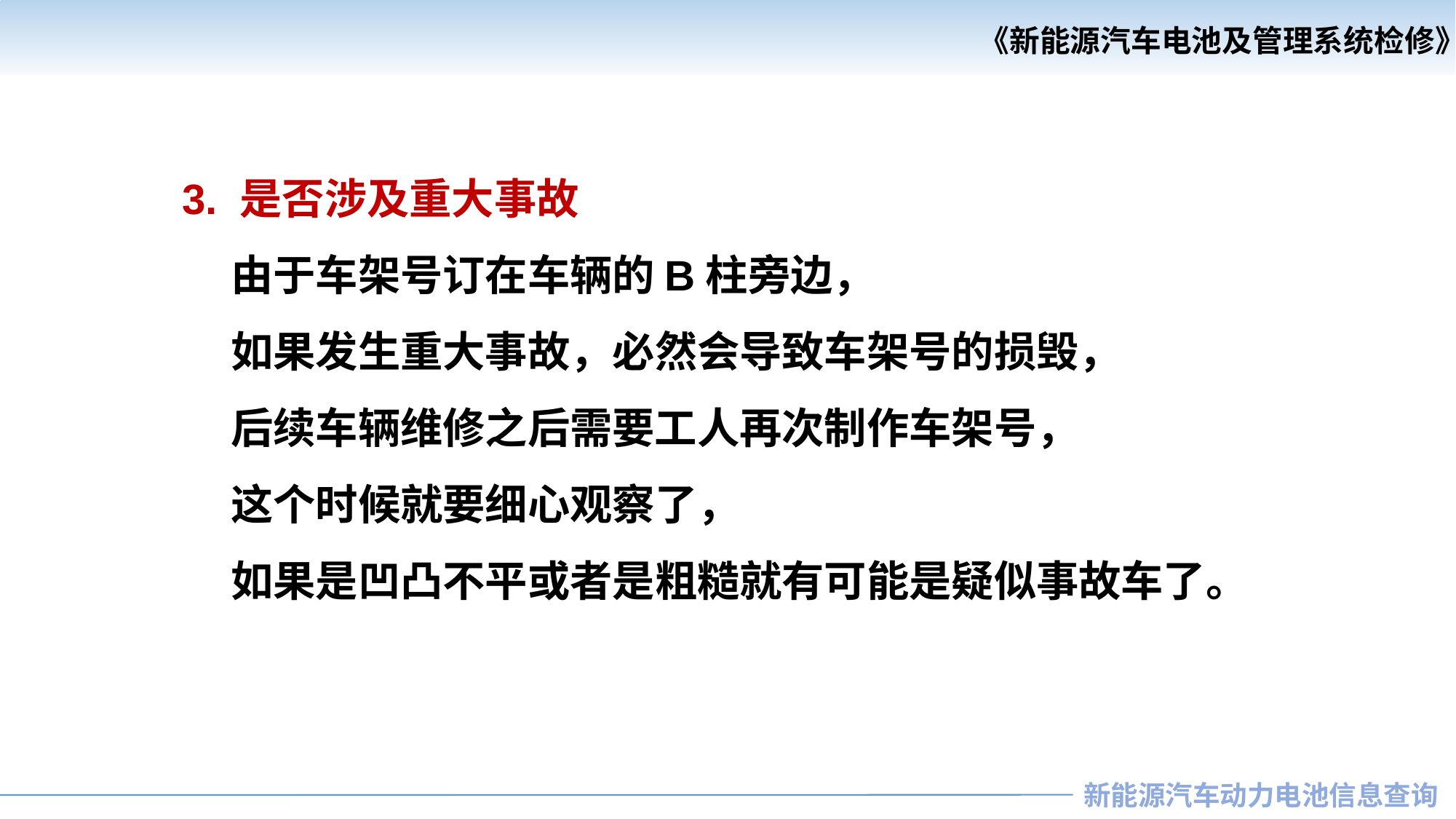

《新能源汽车电池及管理系统检修》
《汽车安全与舒适系统检修》
3. 是否涉及重大事故
    由于车架号订在车辆的B柱旁边，
    如果发生重大事故，必然会导致车架号的损毁，
    后续车辆维修之后需要工人再次制作车架号，
    这个时候就要细心观察了，
    如果是凹凸不平或者是粗糙就有可能是疑似事故车了。